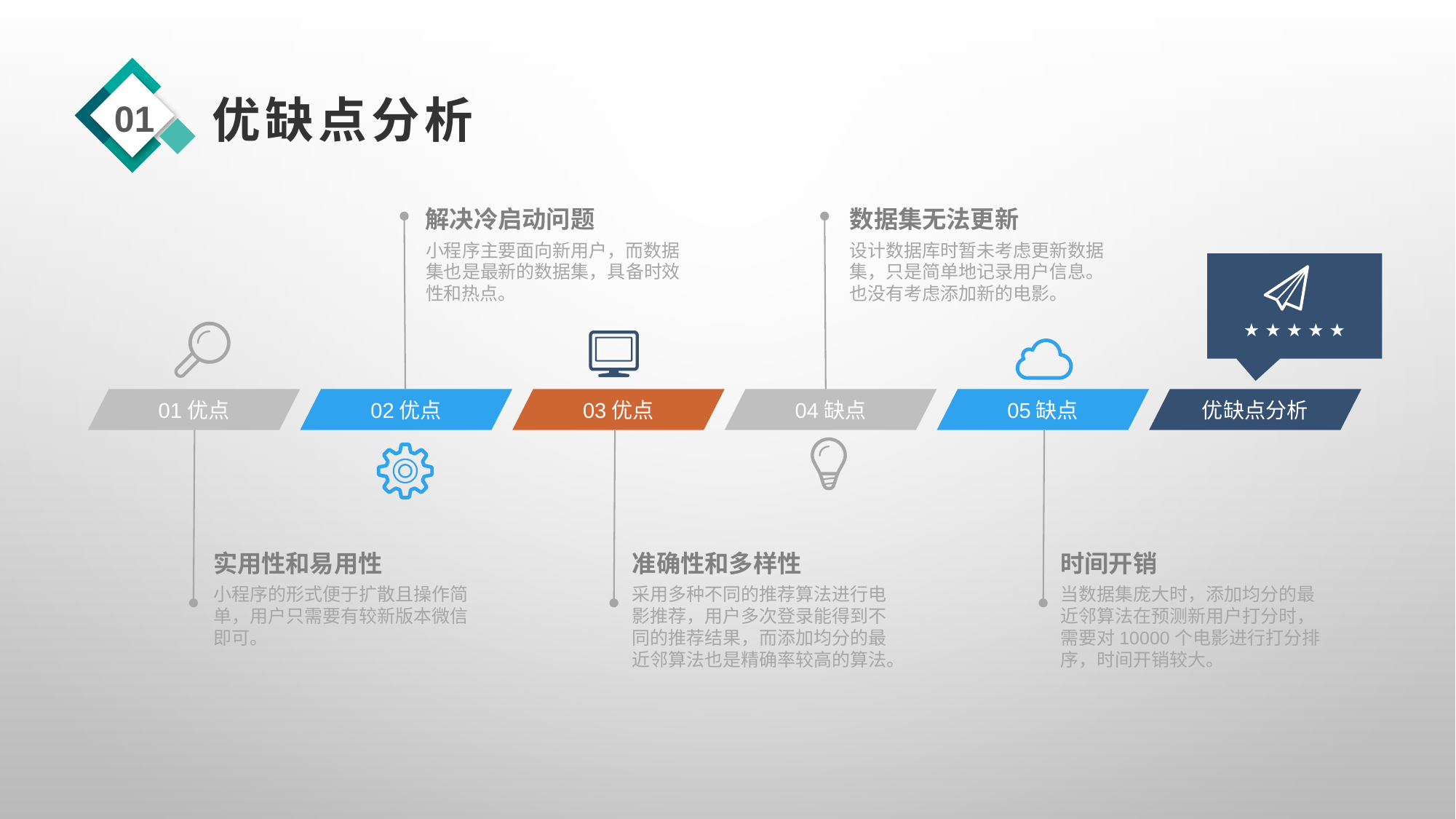

01
优缺点分析
解决冷启动问题
小程序主要面向新用户，而数据集也是最新的数据集，具备时效性和热点。
数据集无法更新
设计数据库时暂未考虑更新数据集，只是简单地记录用户信息。也没有考虑添加新的电影。

★ ★ ★ ★ ★

01优点
02优点
03优点
04缺点
05缺点
优缺点分析

实用性和易用性
小程序的形式便于扩散且操作简单，用户只需要有较新版本微信即可。
准确性和多样性
采用多种不同的推荐算法进行电影推荐，用户多次登录能得到不同的推荐结果，而添加均分的最近邻算法也是精确率较高的算法。
时间开销
当数据集庞大时，添加均分的最近邻算法在预测新用户打分时，需要对10000个电影进行打分排序，时间开销较大。